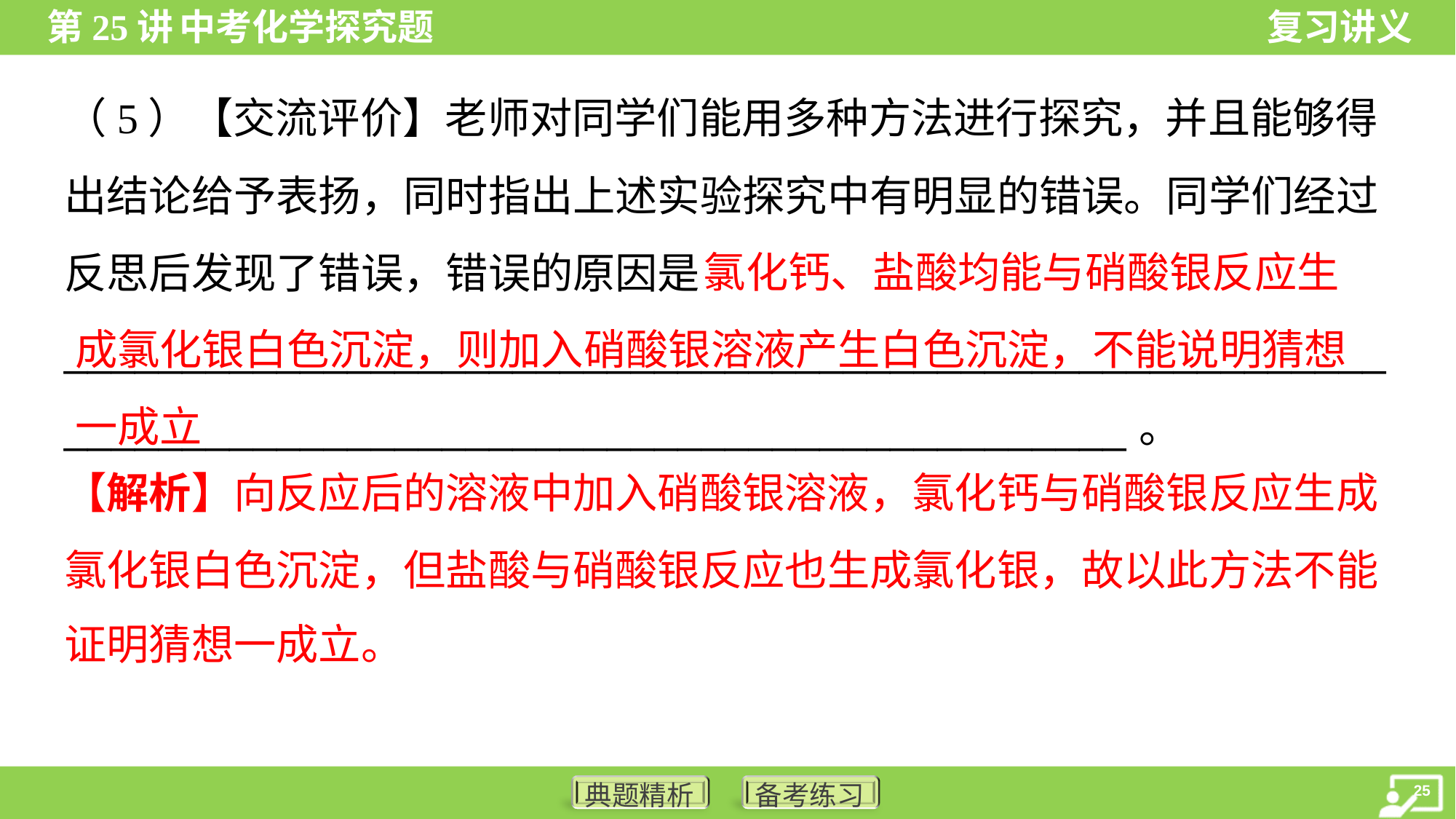

（5）【交流评价】老师对同学们能用多种方法进行探究，并且能够得出结论给予表扬，同时指出上述实验探究中有明显的错误。同学们经过反思后发现了错误，错误的原因是_____________________________________________________________________________________________________。
氯化钙、盐酸均能与硝酸银反应生成氯化银白色沉淀，则加入硝酸银溶液产生白色沉淀，不能说明猜想一成立
【解析】向反应后的溶液中加入硝酸银溶液，氯化钙与硝酸银反应生成
氯化银白色沉淀，但盐酸与硝酸银反应也生成氯化银，故以此方法不能
证明猜想一成立。